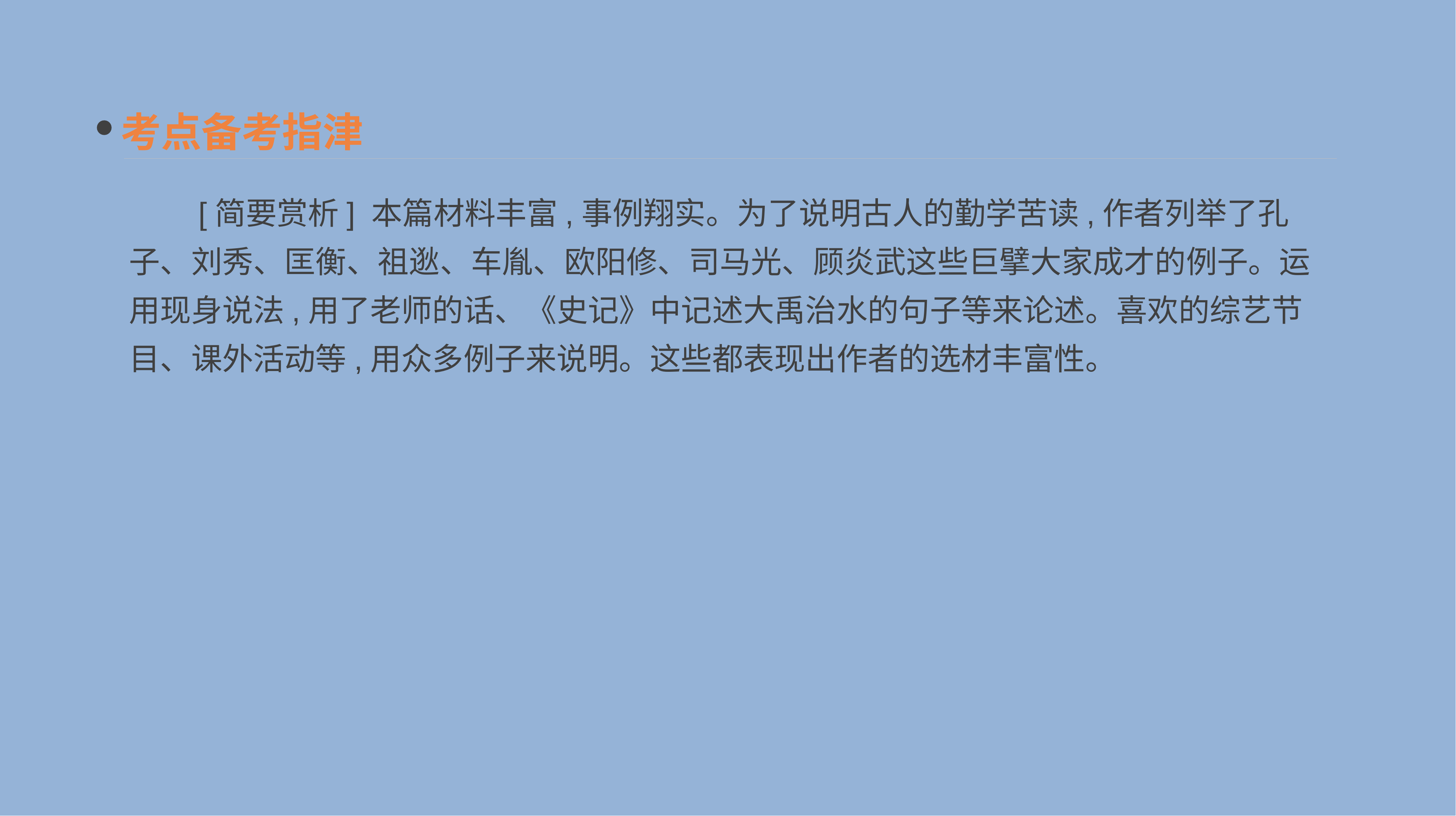

考点备考指津

　　[简要赏析] 本篇材料丰富,事例翔实。为了说明古人的勤学苦读,作者列举了孔子、刘秀、匡衡、祖逖、车胤、欧阳修、司马光、顾炎武这些巨擘大家成才的例子。运用现身说法,用了老师的话、《史记》中记述大禹治水的句子等来论述。喜欢的综艺节目、课外活动等,用众多例子来说明。这些都表现出作者的选材丰富性。